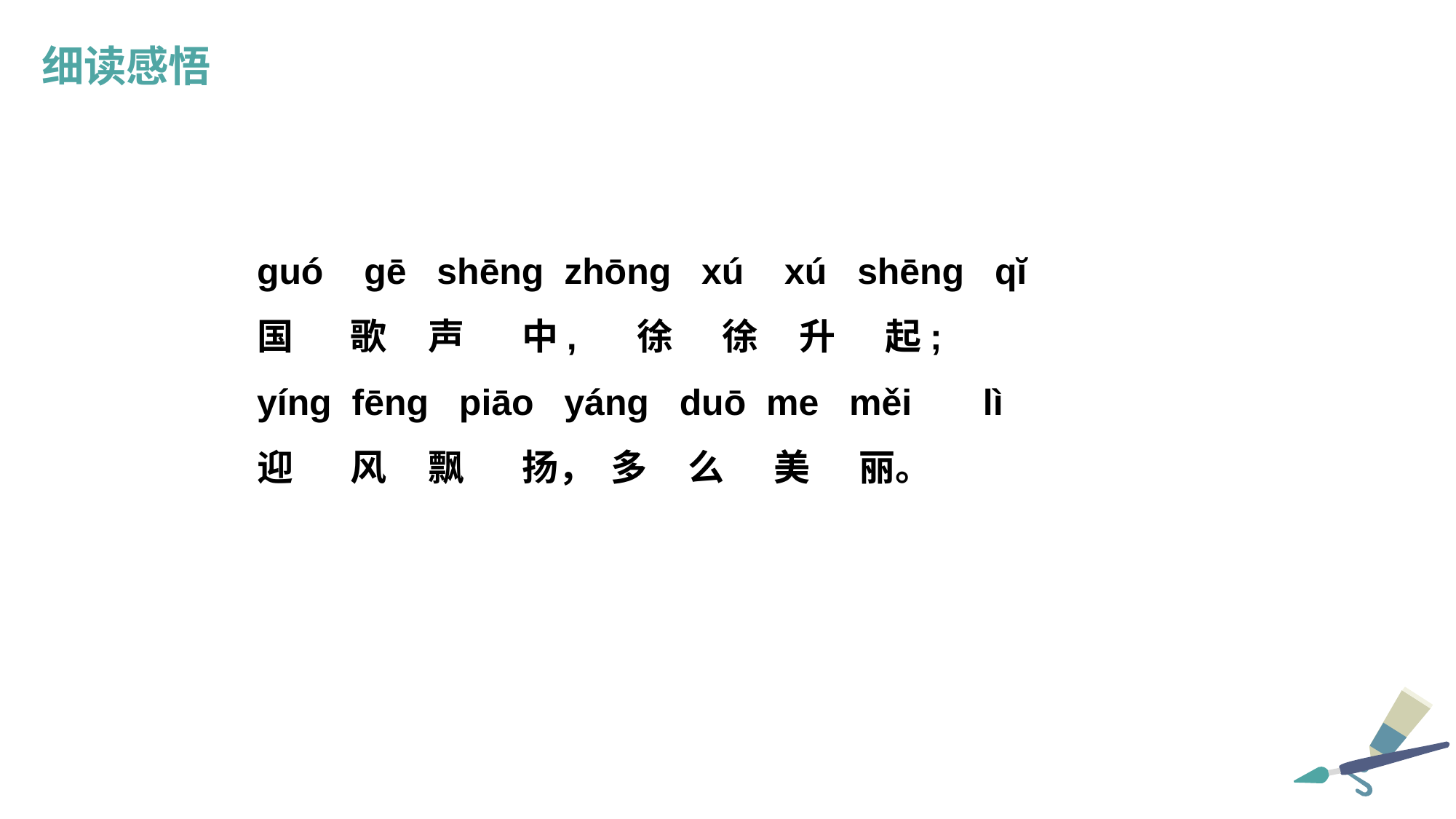

细读感悟

guó    gē   shēng  zhōng   xú    xú   shēng   qĭ
国       歌     声       中,     徐      徐     升      起;
yíng  fēng   piāo   yáng   duō  me   měi       lì
迎       风     飘       扬，  多     么      美      丽。